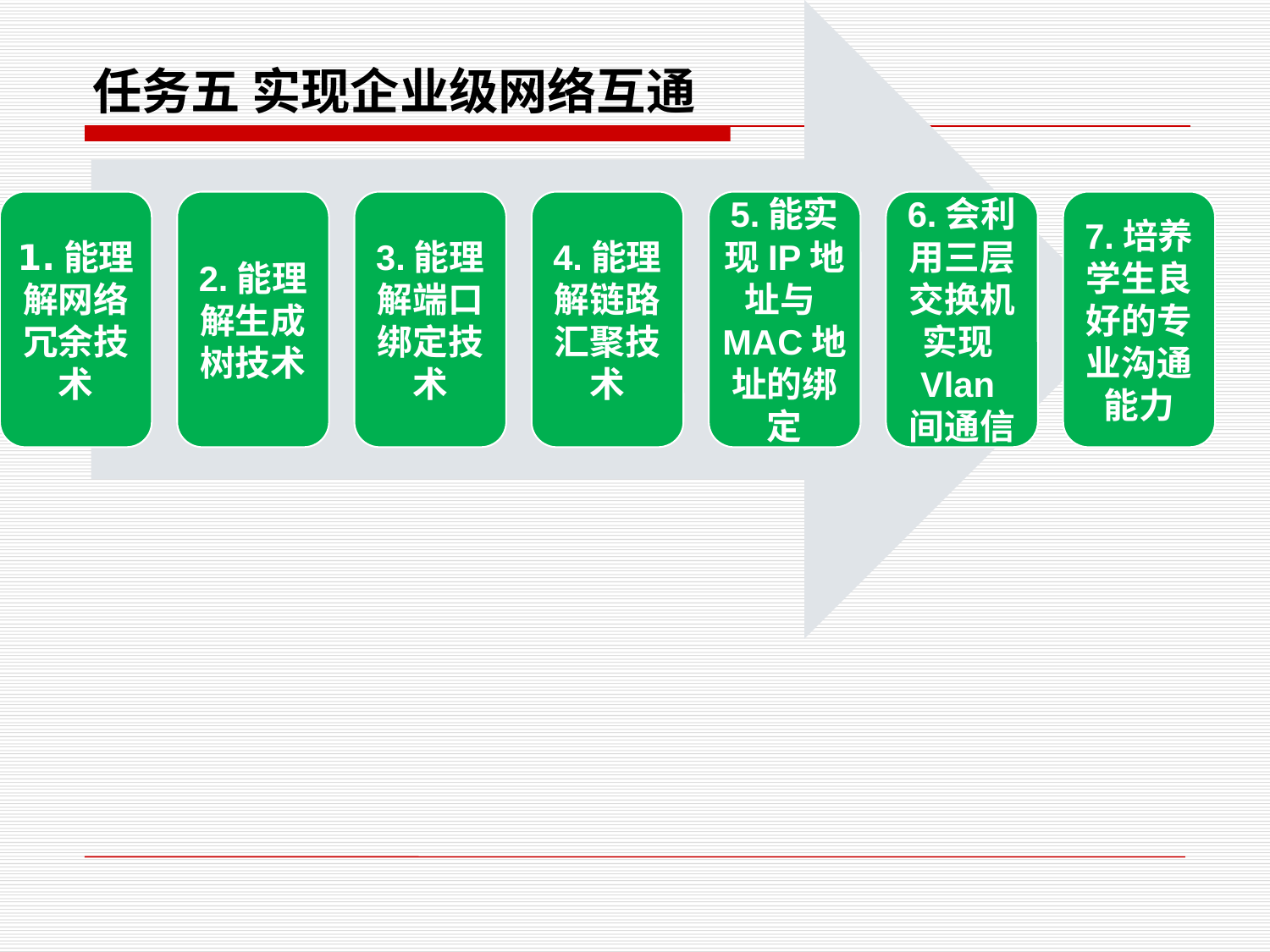

任务五 实现企业级网络互通
1.能理解网络冗余技术
2.能理解生成树技术
3.能理解端口绑定技术
4.能理解链路汇聚技术
5.能实现IP地址与MAC地址的绑定
6.会利用三层交换机实现Vlan间通信
7.培养学生良好的专业沟通能力
100